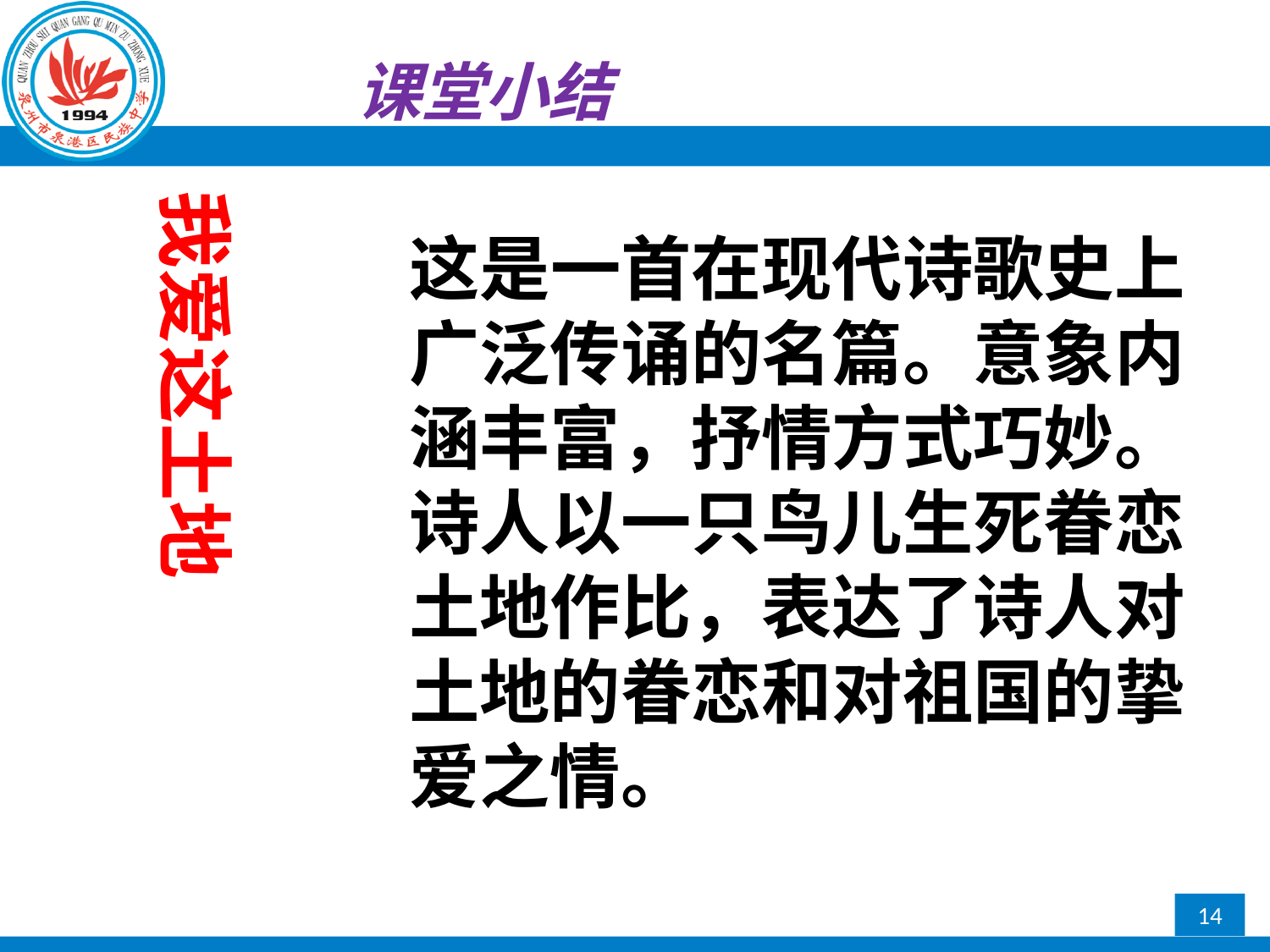

课堂小结
我爱这土地
这是一首在现代诗歌史上广泛传诵的名篇。意象内涵丰富，抒情方式巧妙。诗人以一只鸟儿生死眷恋土地作比，表达了诗人对土地的眷恋和对祖国的挚爱之情。